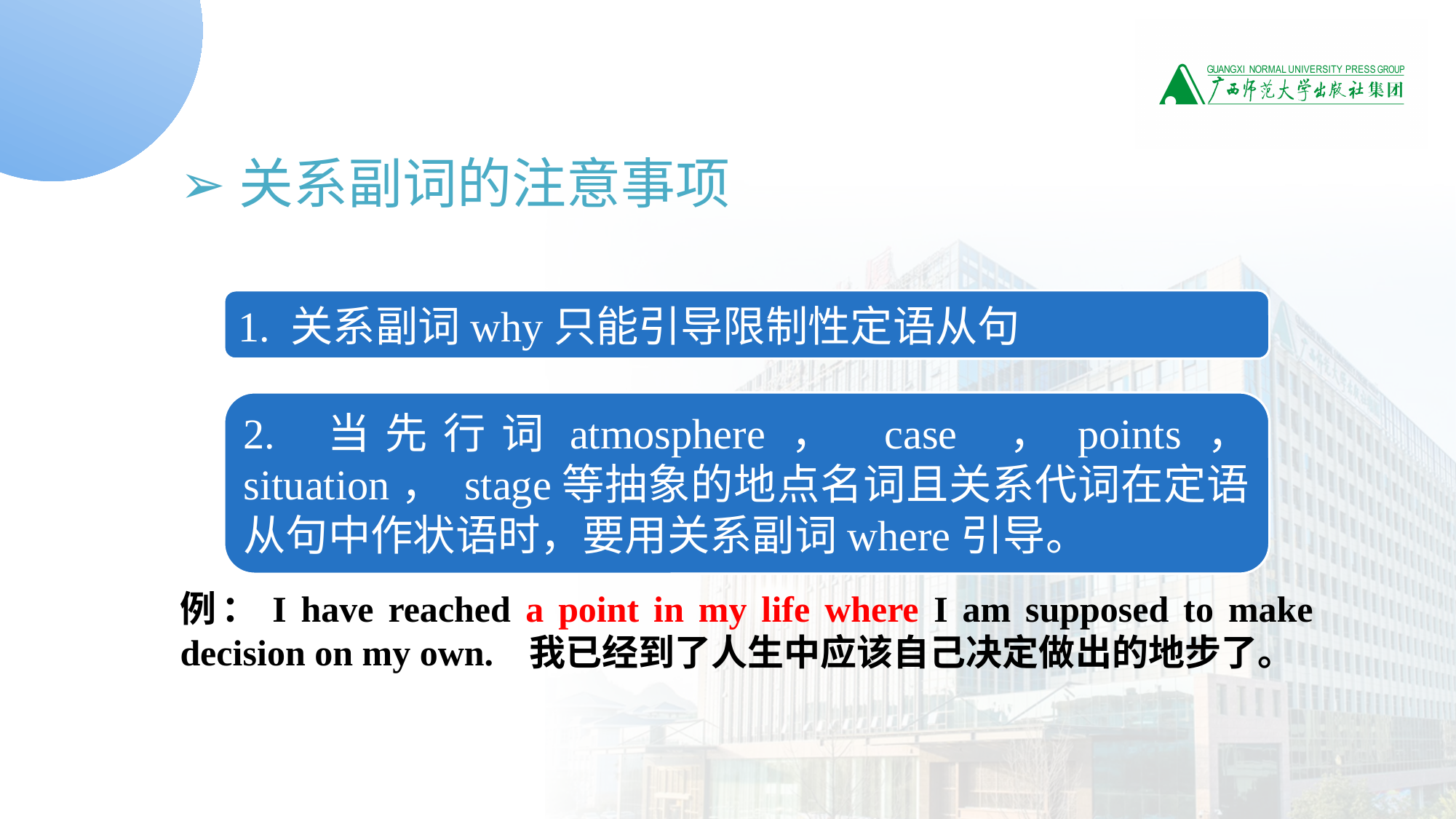

➢关系副词的注意事项

例：I have reached a point in my life where I am supposed to make decision on my own.   我已经到了人生中应该自己决定做出的地步了。

1. 关系副词why只能引导限制性定语从句
2. 当先行词atmosphere， case ，points， situation， stage等抽象的地点名词且关系代词在定语从句中作状语时，要用关系副词where引导。